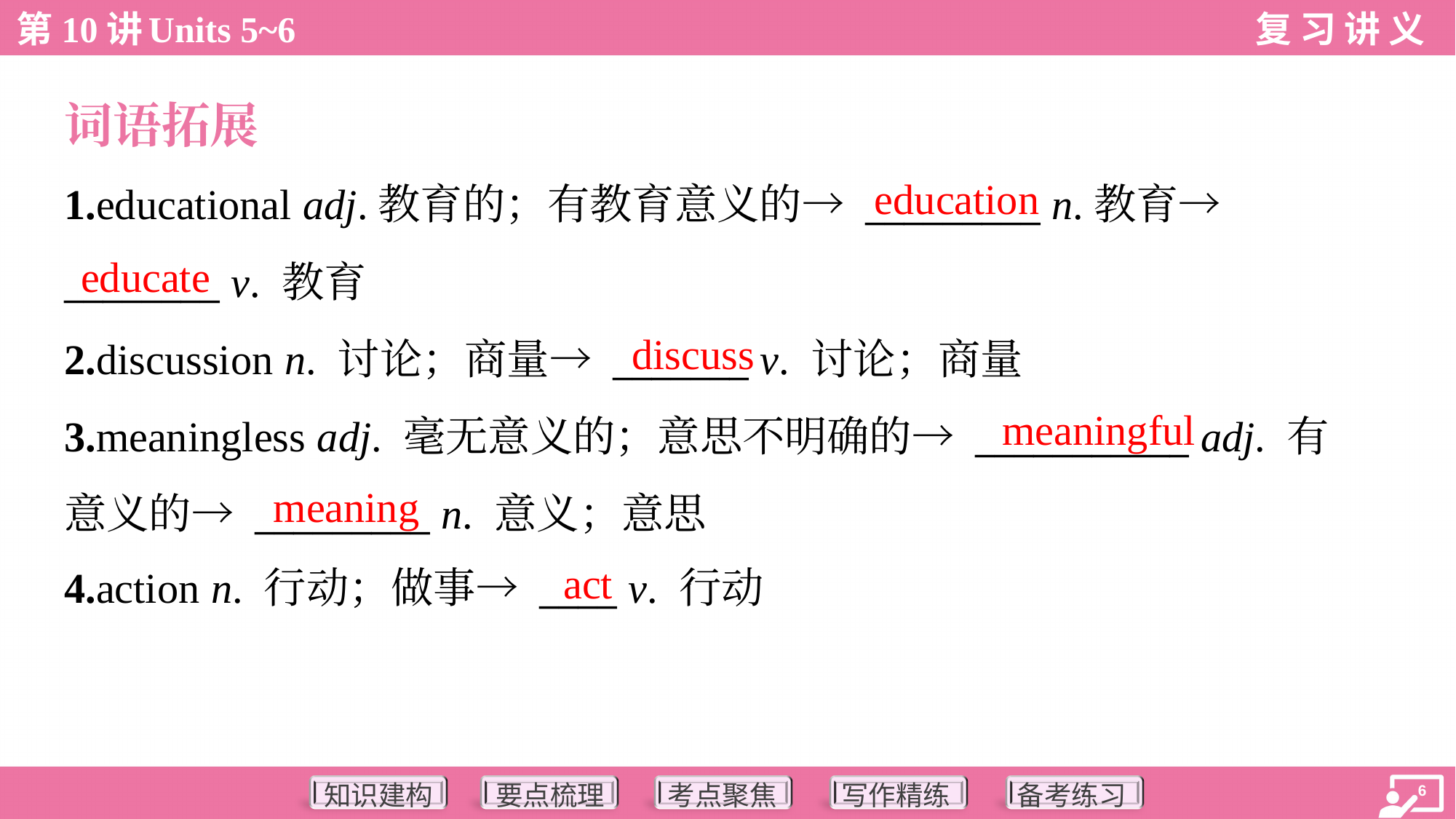

词语拓展
education
1.educational adj.教育的；有教育意义的→ _________ n.教育→
________ v. 教育
2.discussion n. 讨论；商量→ _______ v. 讨论；商量
3.meaningless adj. 毫无意义的；意思不明确的→ ___________ adj. 有
意义的→ _________ n. 意义；意思
4.action n. 行动；做事→ ____ v. 行动
educate
discuss
meaningful
meaning
act